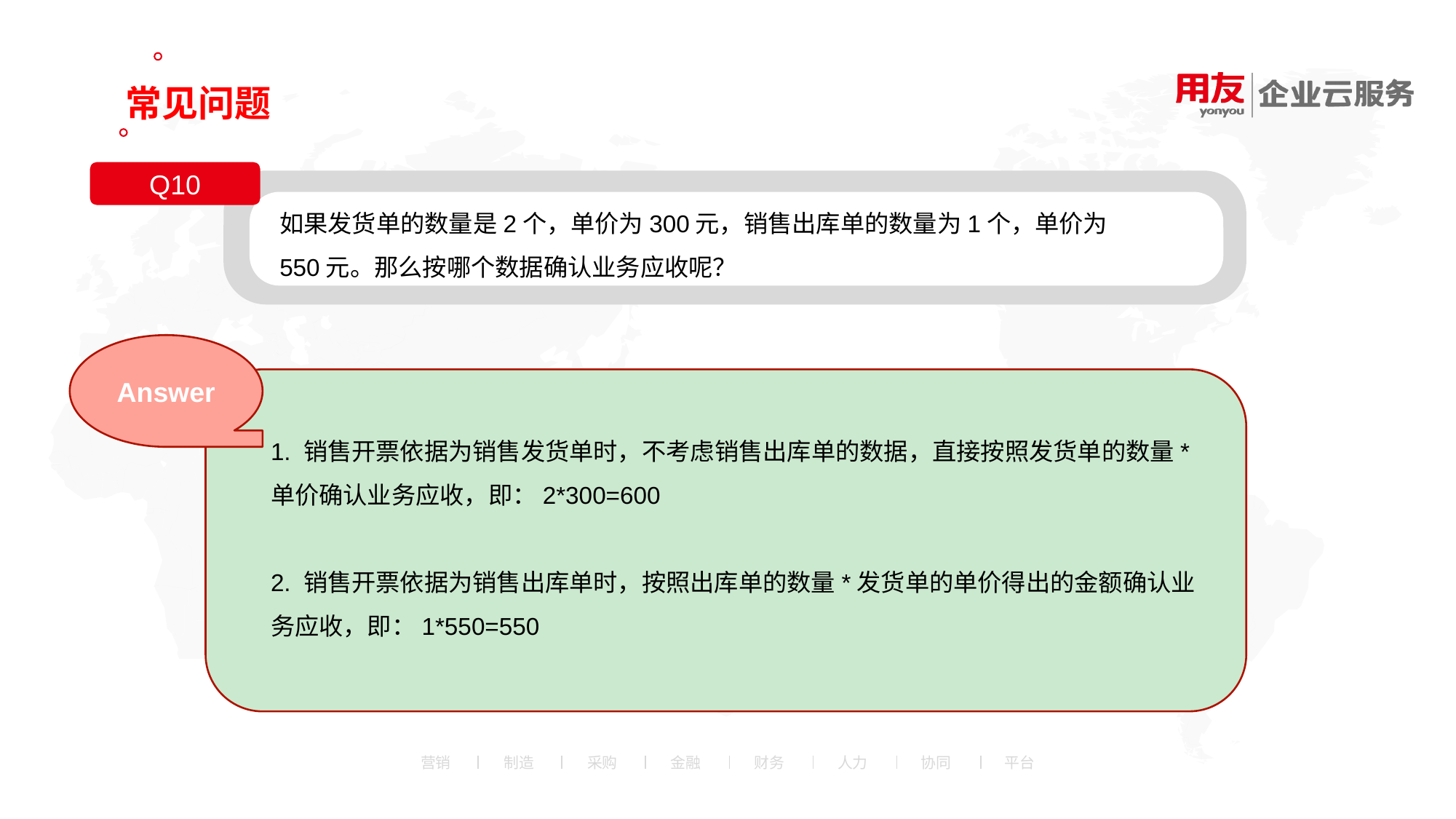

常见问题

Q10

如果发货单的数量是2个，单价为300元，销售出库单的数量为1个，单价为550元。那么按哪个数据确认业务应收呢？

Answer

1. 销售开票依据为销售发货单时，不考虑销售出库单的数据，直接按照发货单的数量*单价确认业务应收，即：2*300=600

2. 销售开票依据为销售出库单时，按照出库单的数量*发货单的单价得出的金额确认业务应收，即：1*550=550